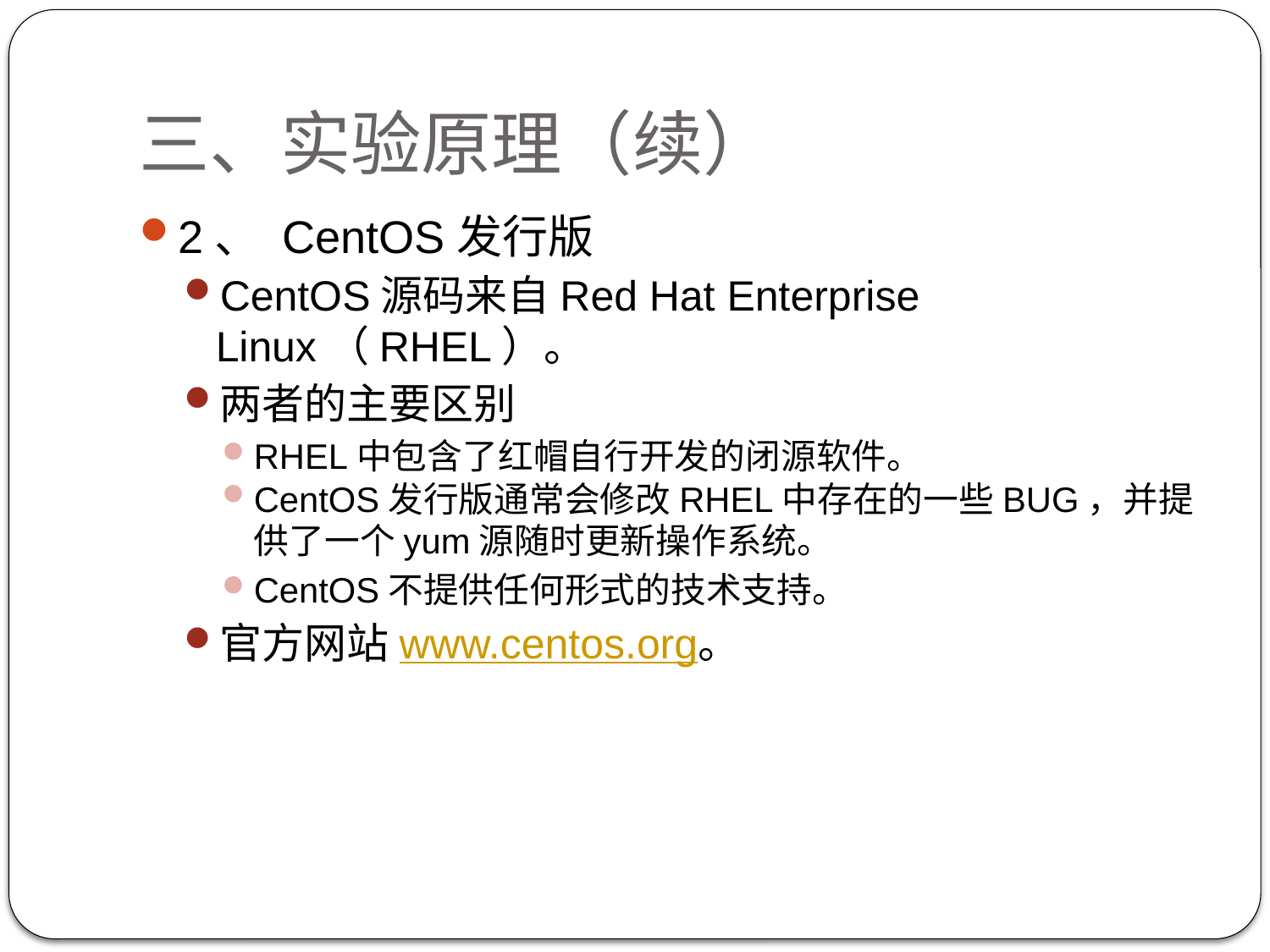

# 三、实验原理（续）
2、 CentOS发行版
CentOS源码来自Red Hat Enterprise Linux（RHEL）。
两者的主要区别
RHEL中包含了红帽自行开发的闭源软件。
CentOS发行版通常会修改RHEL中存在的一些BUG，并提供了一个yum源随时更新操作系统。
CentOS不提供任何形式的技术支持。
官方网站www.centos.org。